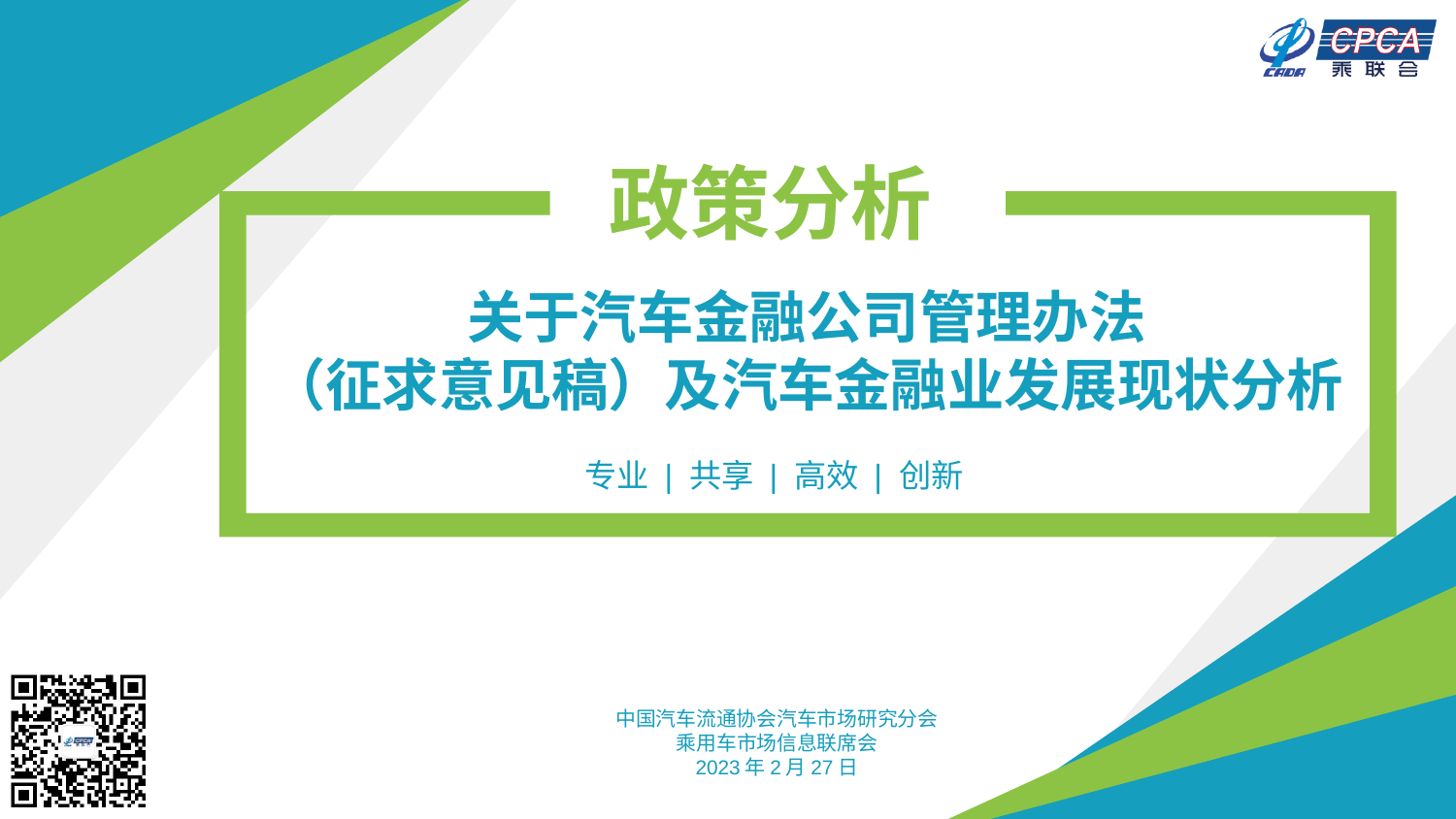

关于汽车金融公司管理办法
（征求意见稿）及汽车金融业发展现状分析
中国汽车流通协会汽车市场研究分会
乘用车市场信息联席会
2023年2月27日